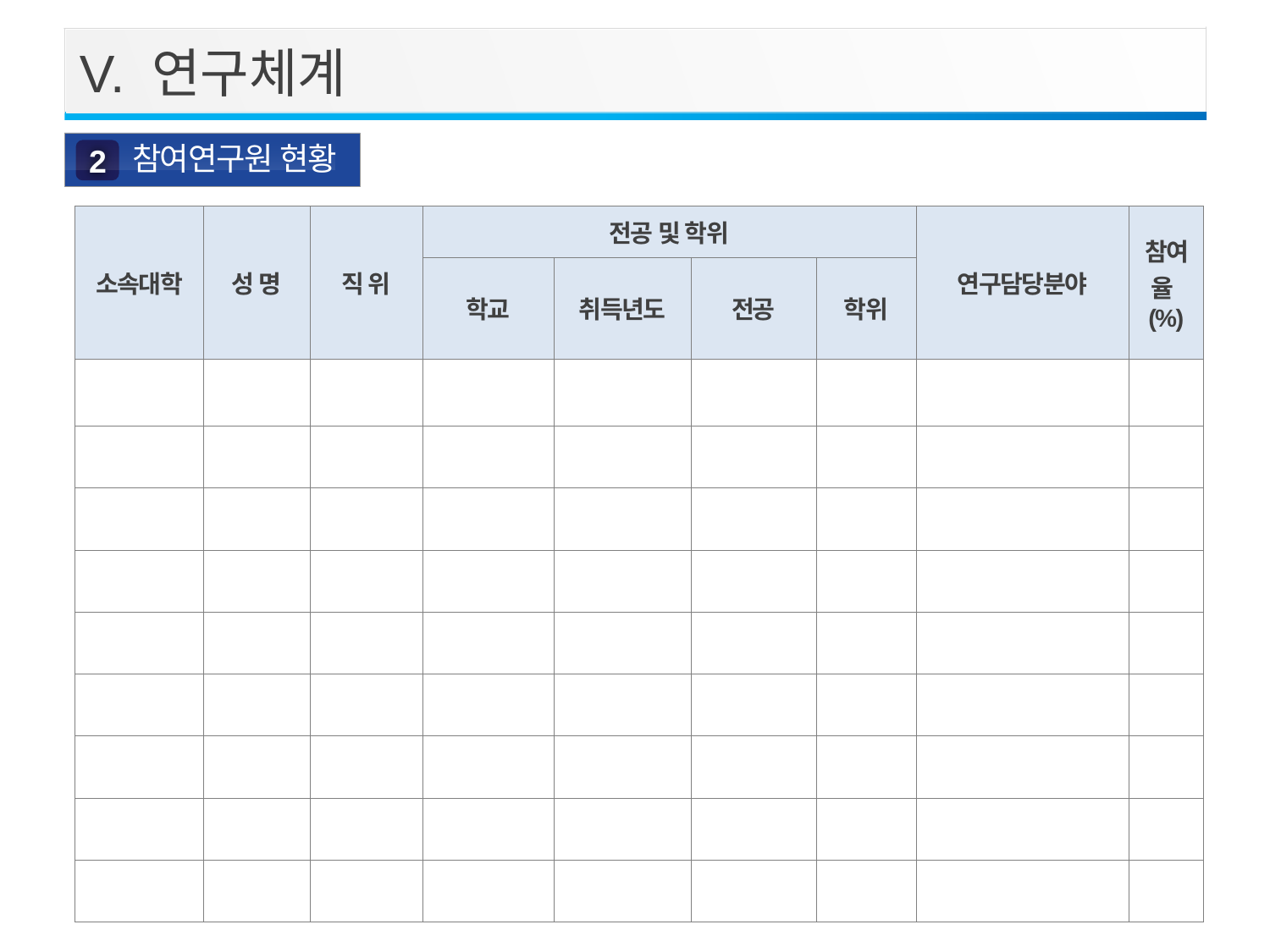

V. 연구체계
참여연구원 현황

2

| 소속대학 | 성 명 | 직 위 | 전공 및 학위 |  |  |  | 연구담당분야 | 참여율(%) |
| --- | --- | --- | --- | --- | --- | --- | --- | --- |
|  |  |  | 학교 | 취득년도 | 전공 | 학위 |  |  |
|  |  |  |  |  |  |  |  |  |
|  |  |  |  |  |  |  |  |  |
|  |  |  |  |  |  |  |  |  |
|  |  |  |  |  |  |  |  |  |
|  |  |  |  |  |  |  |  |  |
|  |  |  |  |  |  |  |  |  |
|  |  |  |  |  |  |  |  |  |
|  |  |  |  |  |  |  |  |  |
|  |  |  |  |  |  |  |  |  |